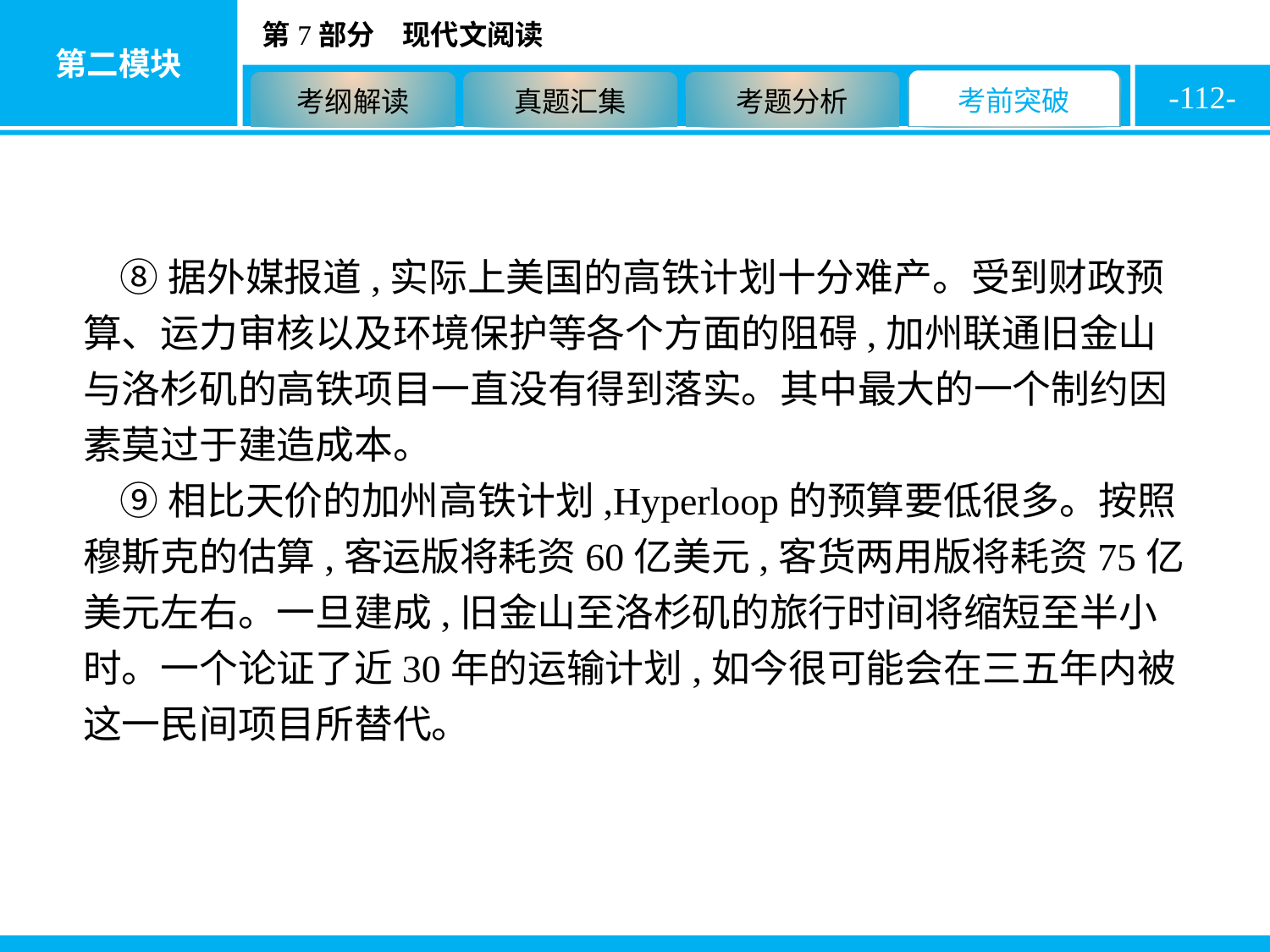

-112-
⑧据外媒报道,实际上美国的高铁计划十分难产。受到财政预算、运力审核以及环境保护等各个方面的阻碍,加州联通旧金山与洛杉矶的高铁项目一直没有得到落实。其中最大的一个制约因素莫过于建造成本。
⑨相比天价的加州高铁计划,Hyperloop的预算要低很多。按照穆斯克的估算,客运版将耗资60亿美元,客货两用版将耗资75亿美元左右。一旦建成,旧金山至洛杉矶的旅行时间将缩短至半小时。一个论证了近30年的运输计划,如今很可能会在三五年内被这一民间项目所替代。